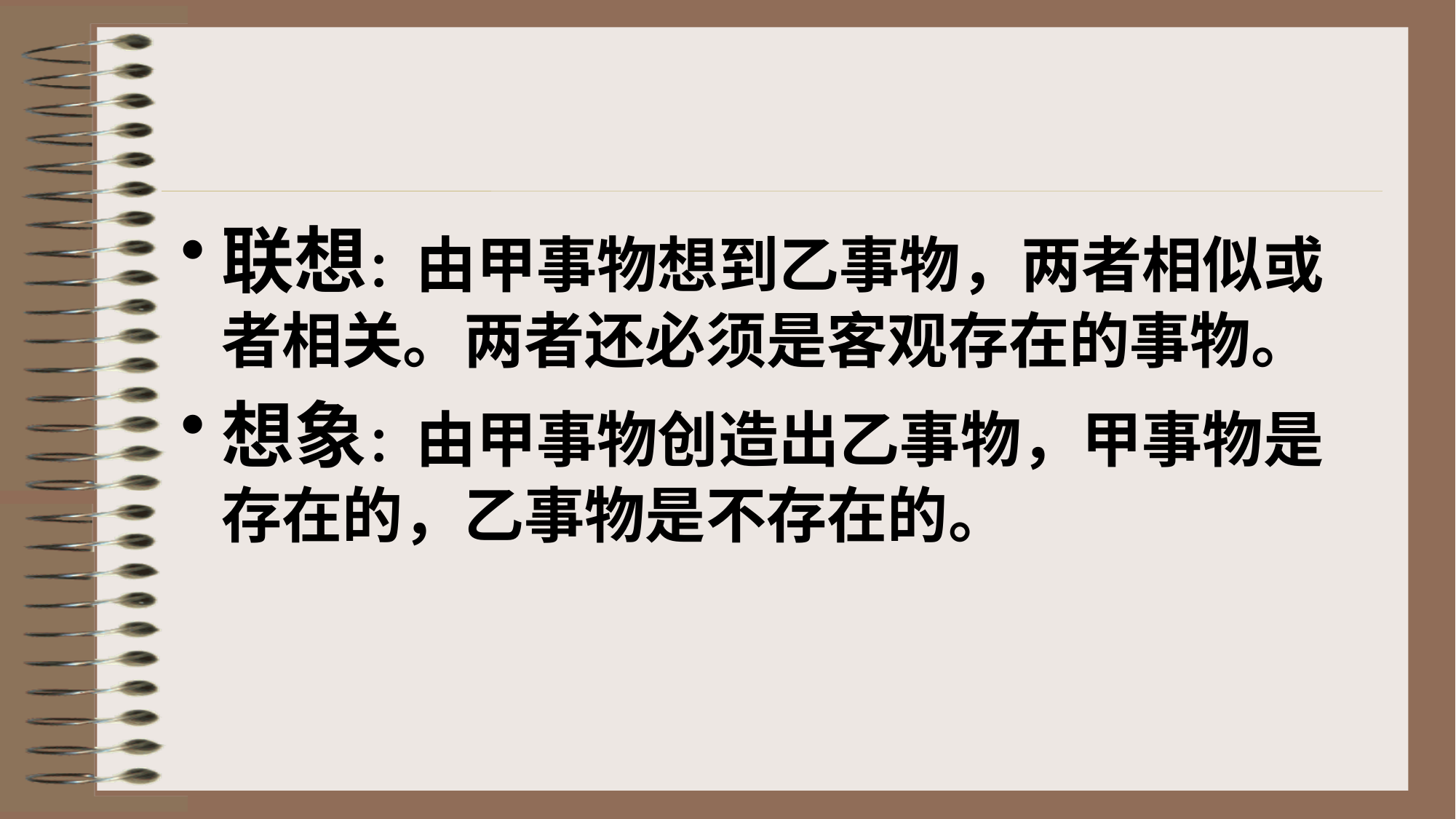

#
联想：由甲事物想到乙事物，两者相似或者相关。两者还必须是客观存在的事物。
想象：由甲事物创造出乙事物，甲事物是存在的，乙事物是不存在的。